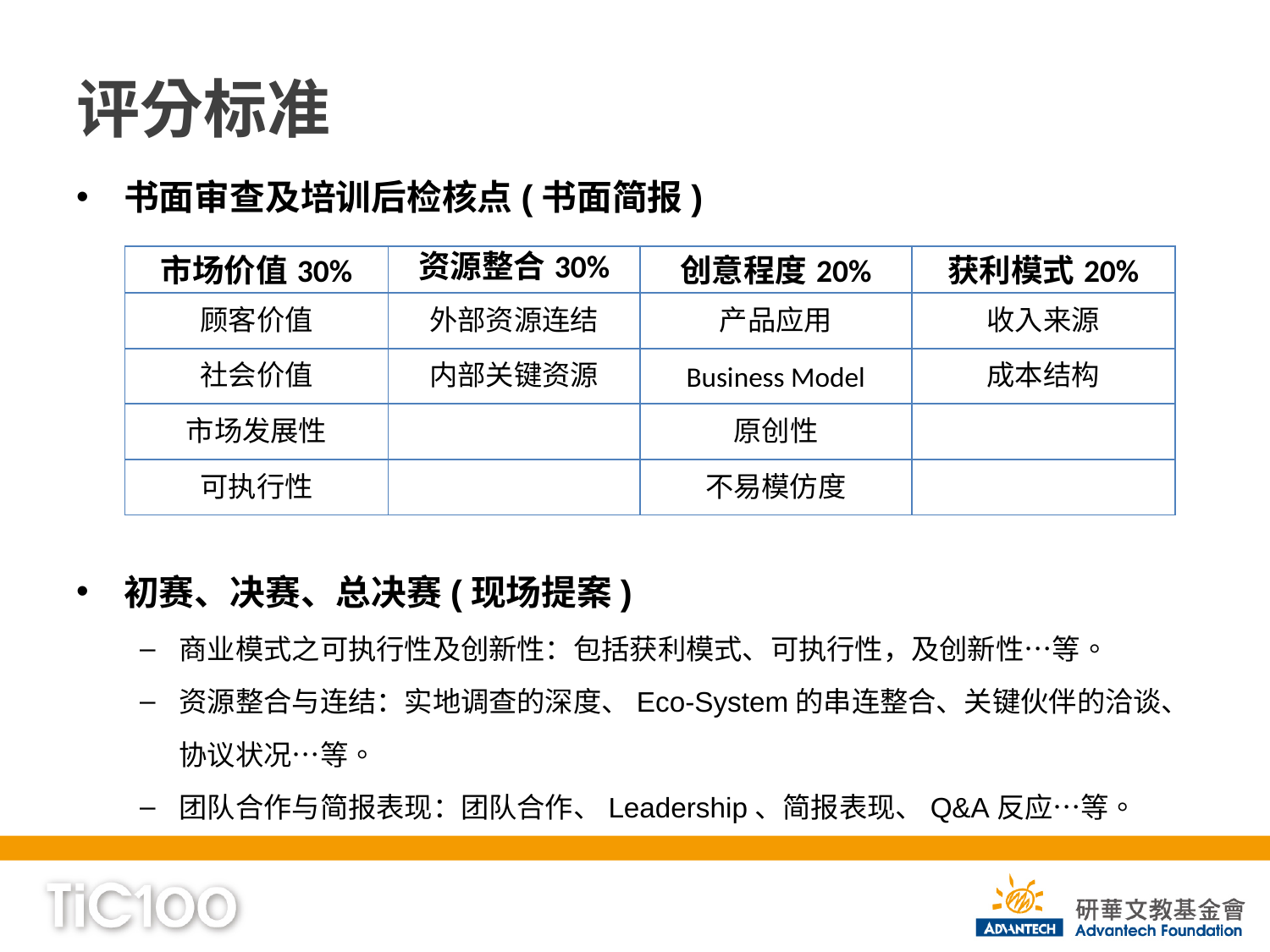

# 评分标准
书面审查及培训后检核点(书面简报)

初赛、决赛、总决赛(现场提案)
商业模式之可执行性及创新性：包括获利模式、可执行性，及创新性…等。
资源整合与连结：实地调查的深度、Eco-System的串连整合、关键伙伴的洽谈、协议状况…等。
团队合作与简报表现：团队合作、Leadership、简报表现、Q&A反应…等。

| 市场价值30% | 资源整合30% | 创意程度20% | 获利模式20% |
| --- | --- | --- | --- |
| 顾客价值 | 外部资源连结 | 产品应用 | 收入来源 |
| 社会价值 | 内部关键资源 | Business Model | 成本结构 |
| 市场发展性 |  | 原创性 |  |
| 可执行性 |  | 不易模仿度 |  |